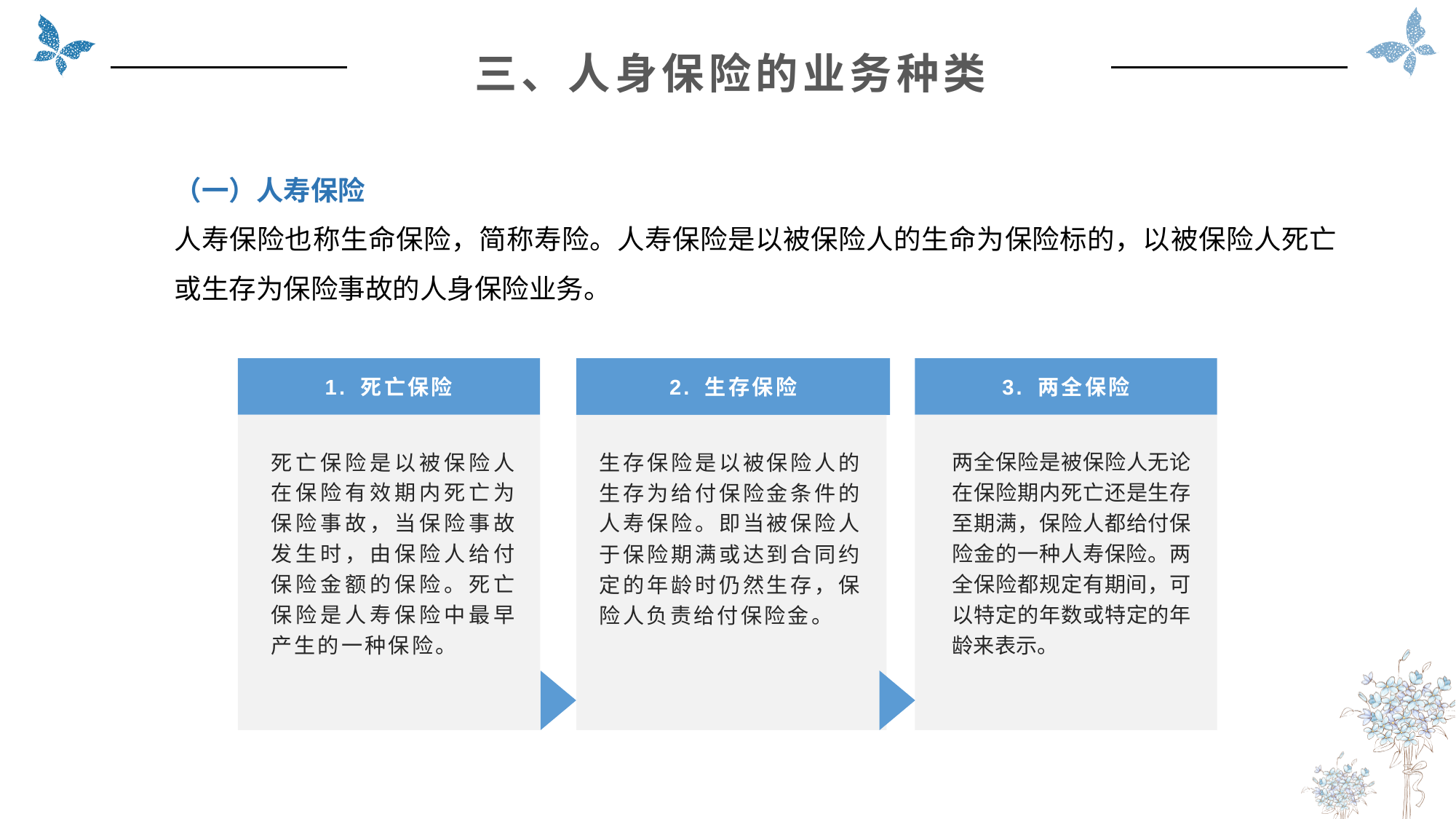

三、人身保险的业务种类
（一）人寿保险
人寿保险也称生命保险，简称寿险。人寿保险是以被保险人的生命为保险标的，以被保险人死亡或生存为保险事故的人身保险业务。
1. 死亡保险
3. 两全保险
2. 生存保险

两全保险是被保险人无论在保险期内死亡还是生存至期满，保险人都给付保险金的一种人寿保险。两全保险都规定有期间，可以特定的年数或特定的年龄来表示。
死亡保险是以被保险人在保险有效期内死亡为保险事故，当保险事故发生时，由保险人给付保险金额的保险。死亡保险是人寿保险中最早产生的一种保险。
生存保险是以被保险人的生存为给付保险金条件的人寿保险。即当被保险人于保险期满或达到合同约定的年龄时仍然生存，保险人负责给付保险金。